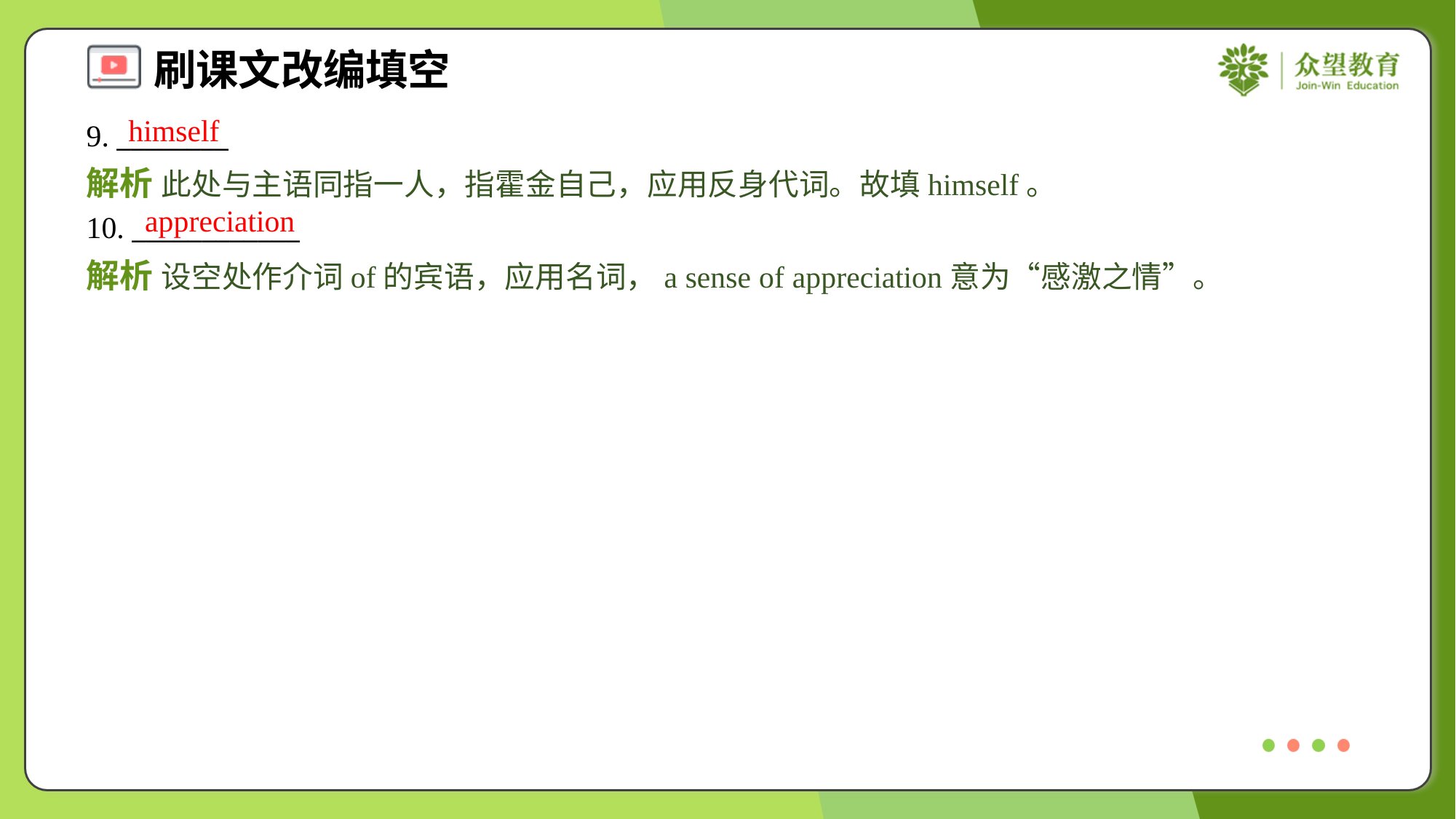

himself
9. ________
解析 此处与主语同指一人，指霍金自己，应用反身代词。故填himself。
appreciation
10. ____________
解析 设空处作介词of的宾语，应用名词，a sense of appreciation意为“感激之情”。